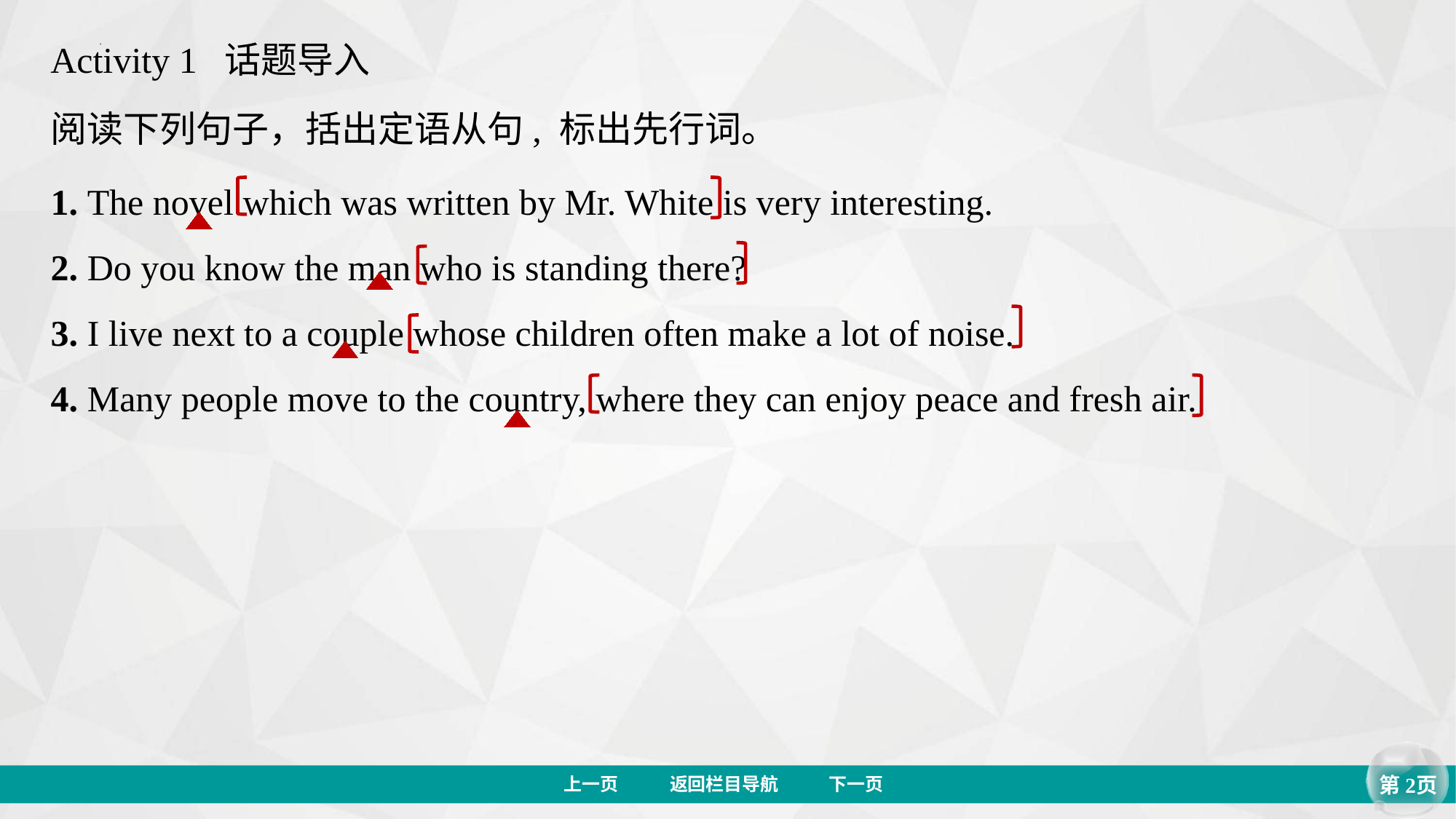

Activity 1  话题导入
阅读下列句子，括出定语从句, 标出先行词。
1. The novel which was written by Mr. White is very interesting.
2. Do you know the man who is standing there?
3. I live next to a couple whose children often make a lot of noise.
4. Many people move to the country, where they can enjoy peace and fresh air.